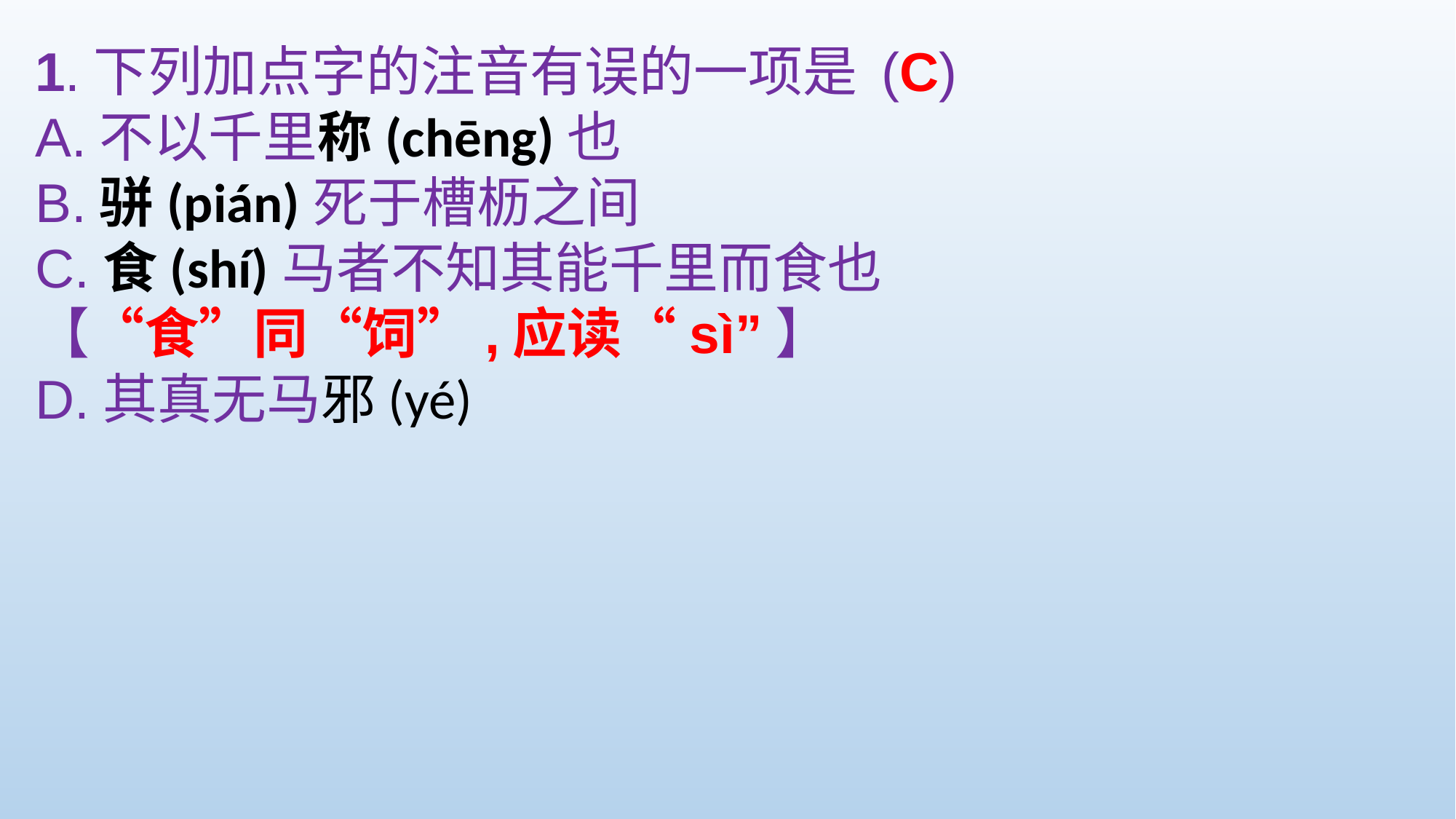

1.下列加点字的注音有误的一项是
A.不以千里称(chēng)也
B.骈(pián)死于槽枥之间
C.食(shí)马者不知其能千里而食也
【“食”同“饲”,应读“sì”】
D.其真无马邪(yé)
(C)